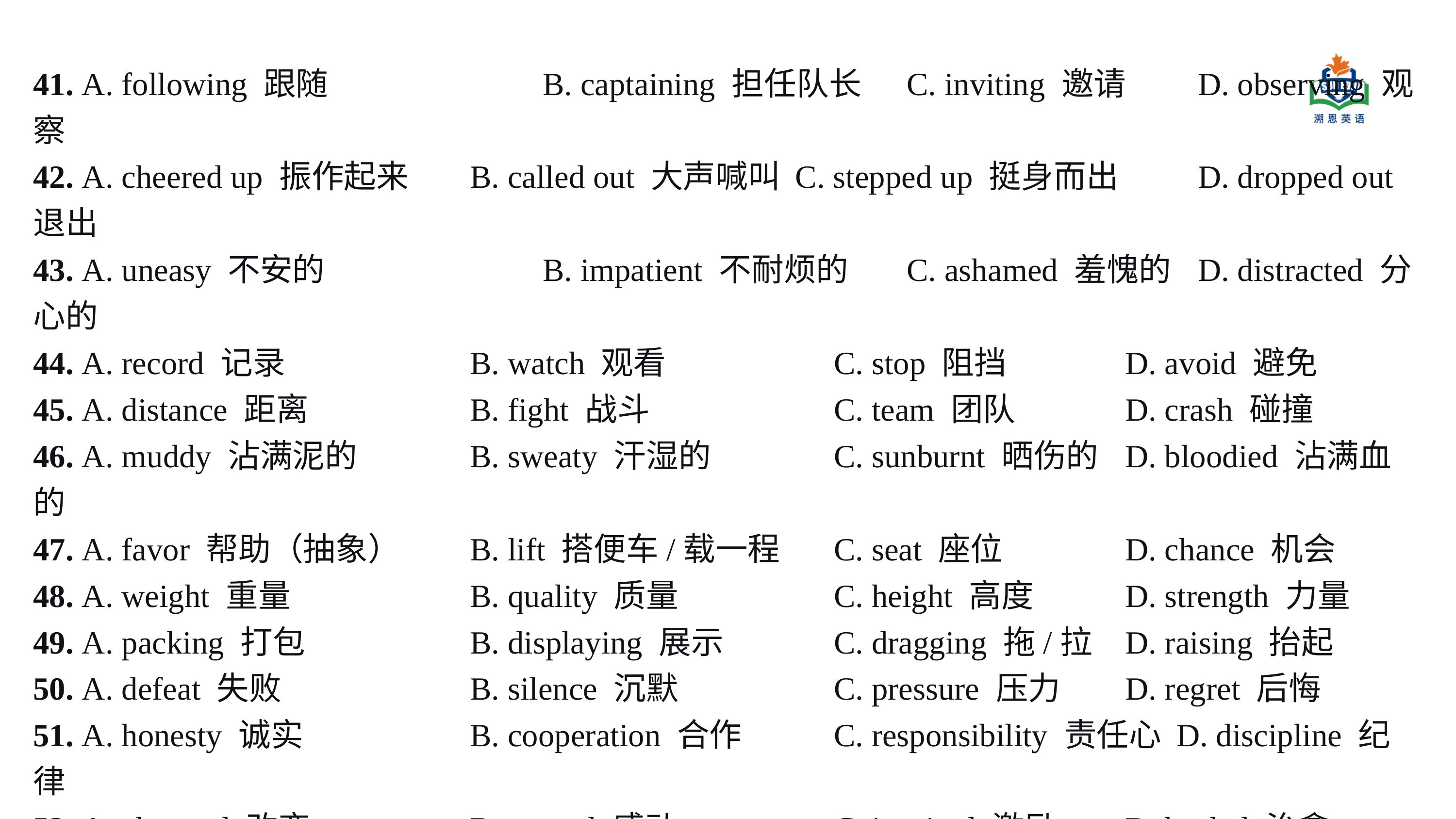

41. A. following 跟随	 		B. captaining 担任队长 	C. inviting 邀请 	D. observing 观察
42. A. cheered up 振作起来 	B. called out 大声喊叫 C. stepped up 挺身而出 	D. dropped out 退出
43. A. uneasy 不安的			B. impatient 不耐烦的 	C. ashamed 羞愧的 	D. distracted 分心的
44. A. record 记录			B. watch 观看 			C. stop 阻挡 		D. avoid 避免
45. A. distance 距离 			B. fight 战斗 			C. team 团队 		D. crash 碰撞
46. A. muddy 沾满泥的 		B. sweaty 汗湿的 		C. sunburnt 晒伤的 	D. bloodied 沾满血的
47. A. favor 帮助（抽象） 	B. lift 搭便车/载一程 	C. seat 座位 		D. chance 机会
48. A. weight 重量 			B. quality 质量			C. height 高度 		D. strength 力量
49. A. packing 打包 			B. displaying 展示 		C. dragging 拖/拉 	D. raising 抬起
50. A. defeat 失败 			B. silence 沉默 			C. pressure 压力 	D. regret 后悔
51. A. honesty 诚实 			B. cooperation 合作 		C. responsibility 责任心 D. discipline 纪律
52. A. changed 改变 			B. moved 感动			C. inspired 激励 	D. healed 治愈
53. A. reminded 提醒 		B. forced 强迫 			C. protected 保护 	D. hardened 使坚强
54. A. honor 荣誉 			B. hope 希望			C. peace 和平		D. trust 信任
55. A. attacking 攻击 			B. braving 勇敢面对 		C. gathering 收集 	D. predicting 预测